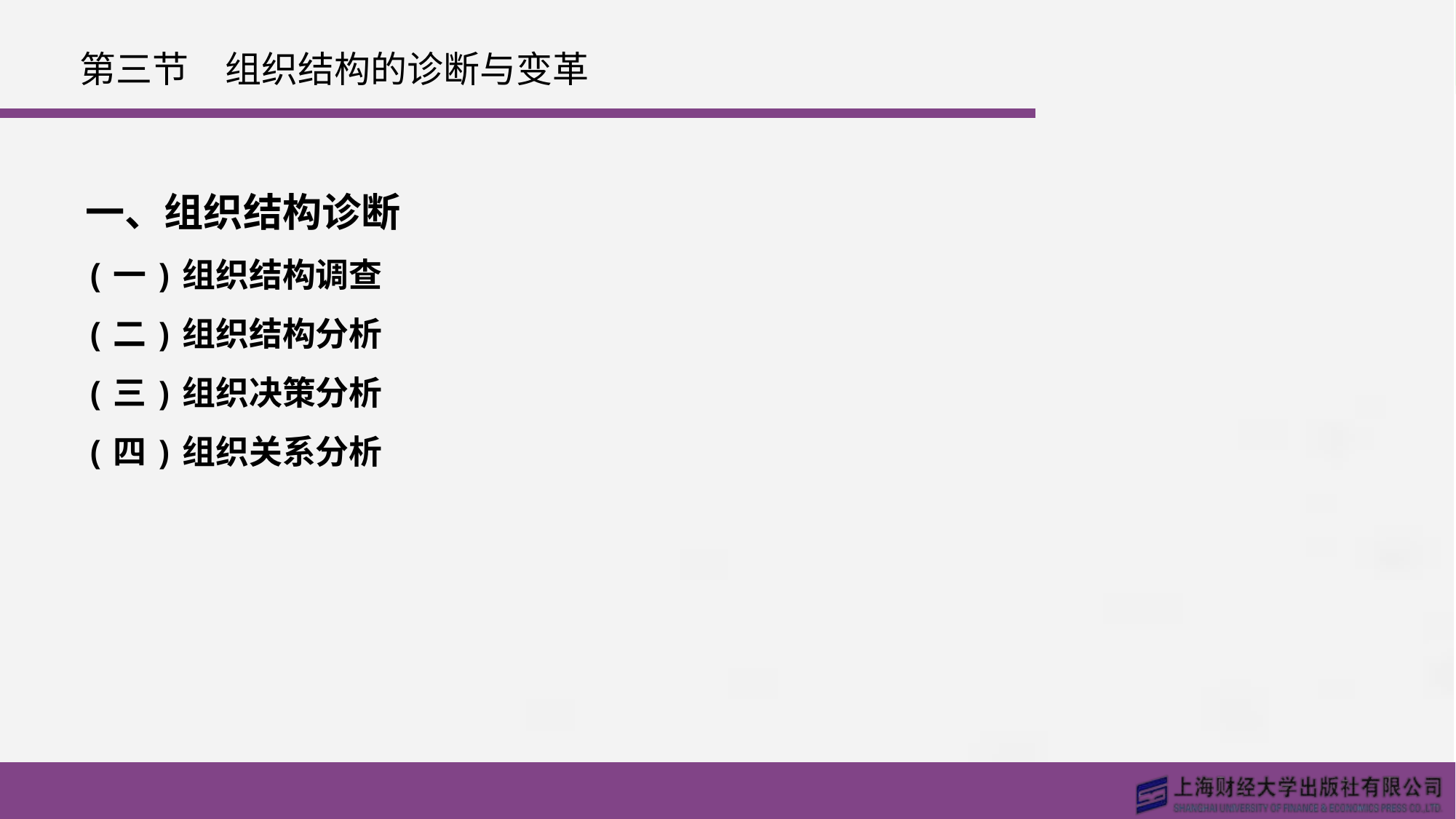

# 第三节　组织结构的诊断与变革
一、组织结构诊断
(一)组织结构调查
(二)组织结构分析
(三)组织决策分析
(四)组织关系分析